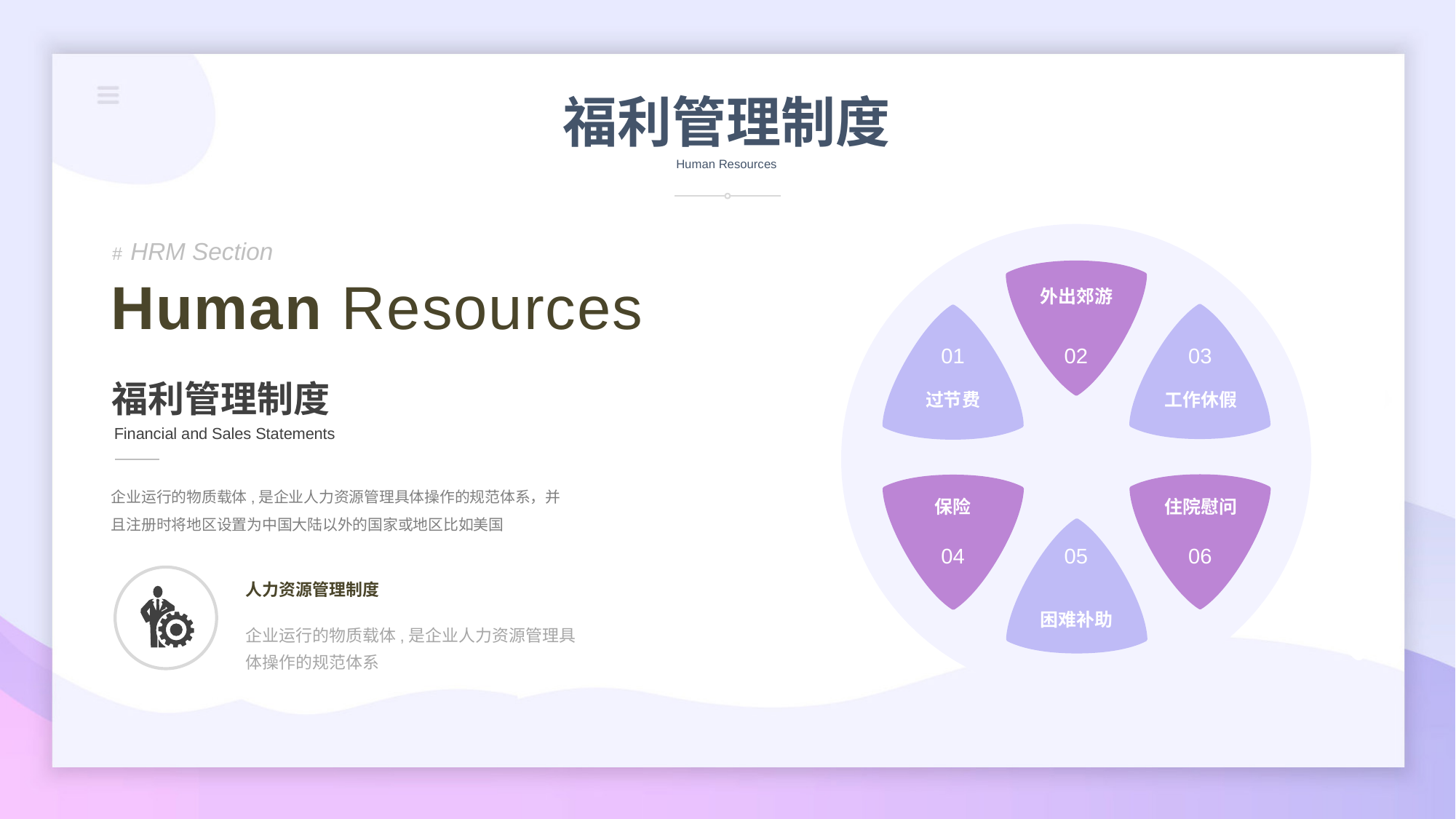

福利管理制度
Human Resources

# HRM Section

Human Resources
外出郊游

01
02
03
福利管理制度
Financial and Sales Statements

企业运行的物质载体,是企业人力资源管理具体操作的规范体系，并且注册时将地区设置为中国大陆以外的国家或地区比如美国
过节费
工作休假

保险
住院慰问

04
05
06
人力资源管理制度
企业运行的物质载体,是企业人力资源管理具体操作的规范体系

困难补助